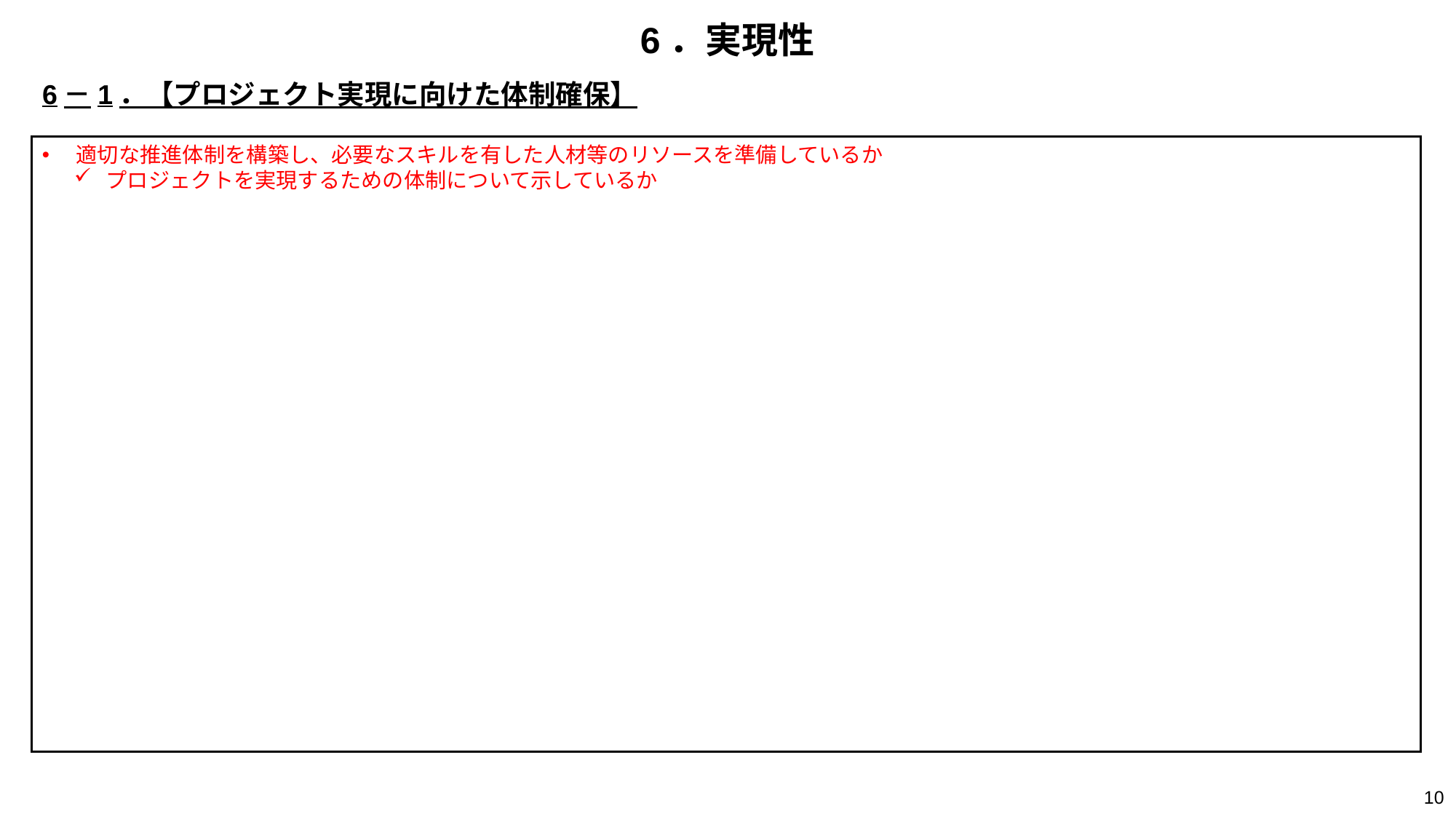

# 6．実現性
6－1．【プロジェクト実現に向けた体制確保】
適切な推進体制を構築し、必要なスキルを有した人材等のリソースを準備しているか
プロジェクトを実現するための体制について示しているか

10